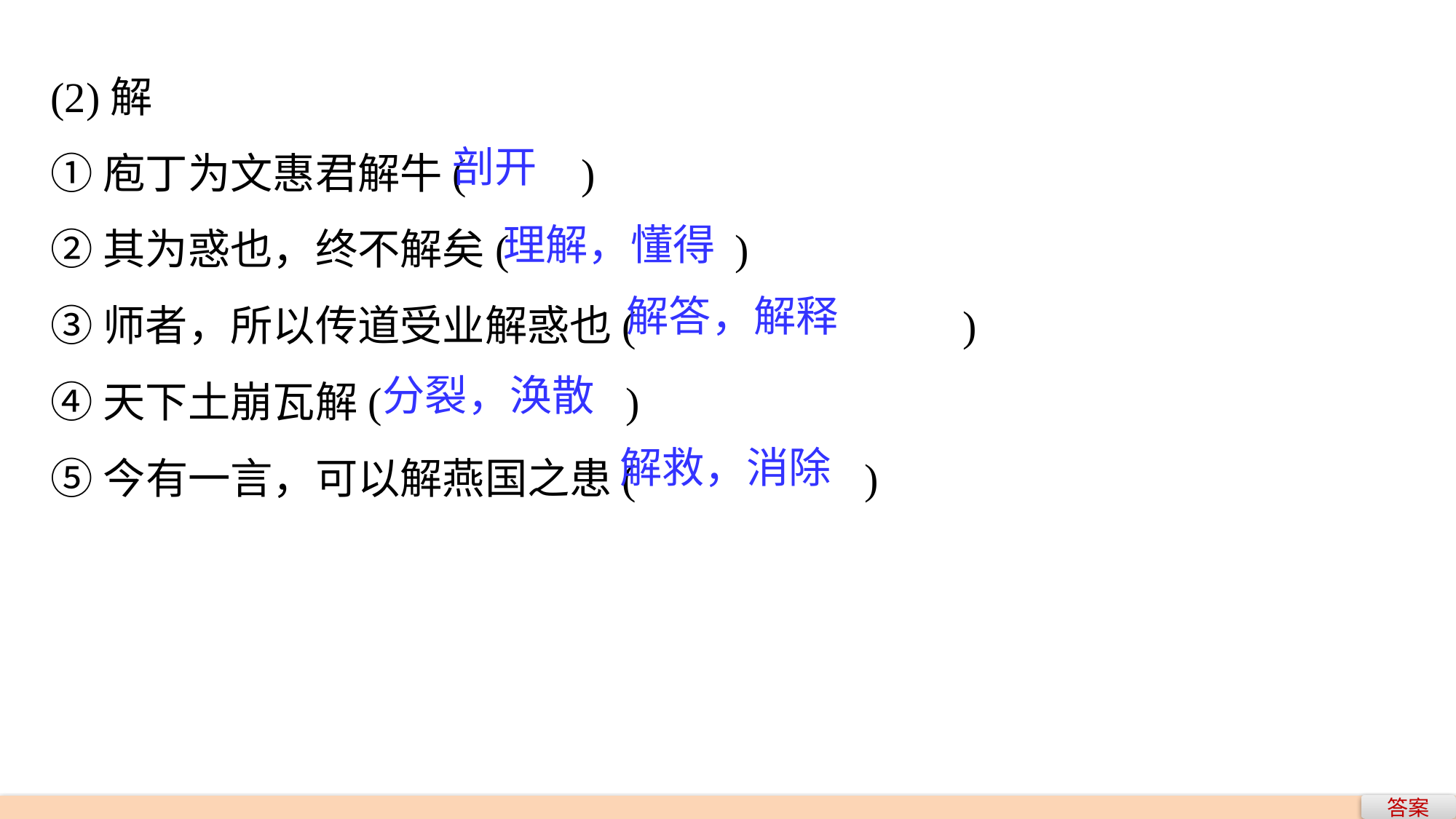

(2)解
①庖丁为文惠君解牛(　　 )
②其为惑也，终不解矣(　　　　 	  )
③师者，所以传道受业解惑也(　　　　	   )
④天下土崩瓦解(　　　　	  )
⑤今有一言，可以解燕国之患(　　　    　)
剖开
理解，懂得
解答，解释
分裂，涣散
解救，消除
答案